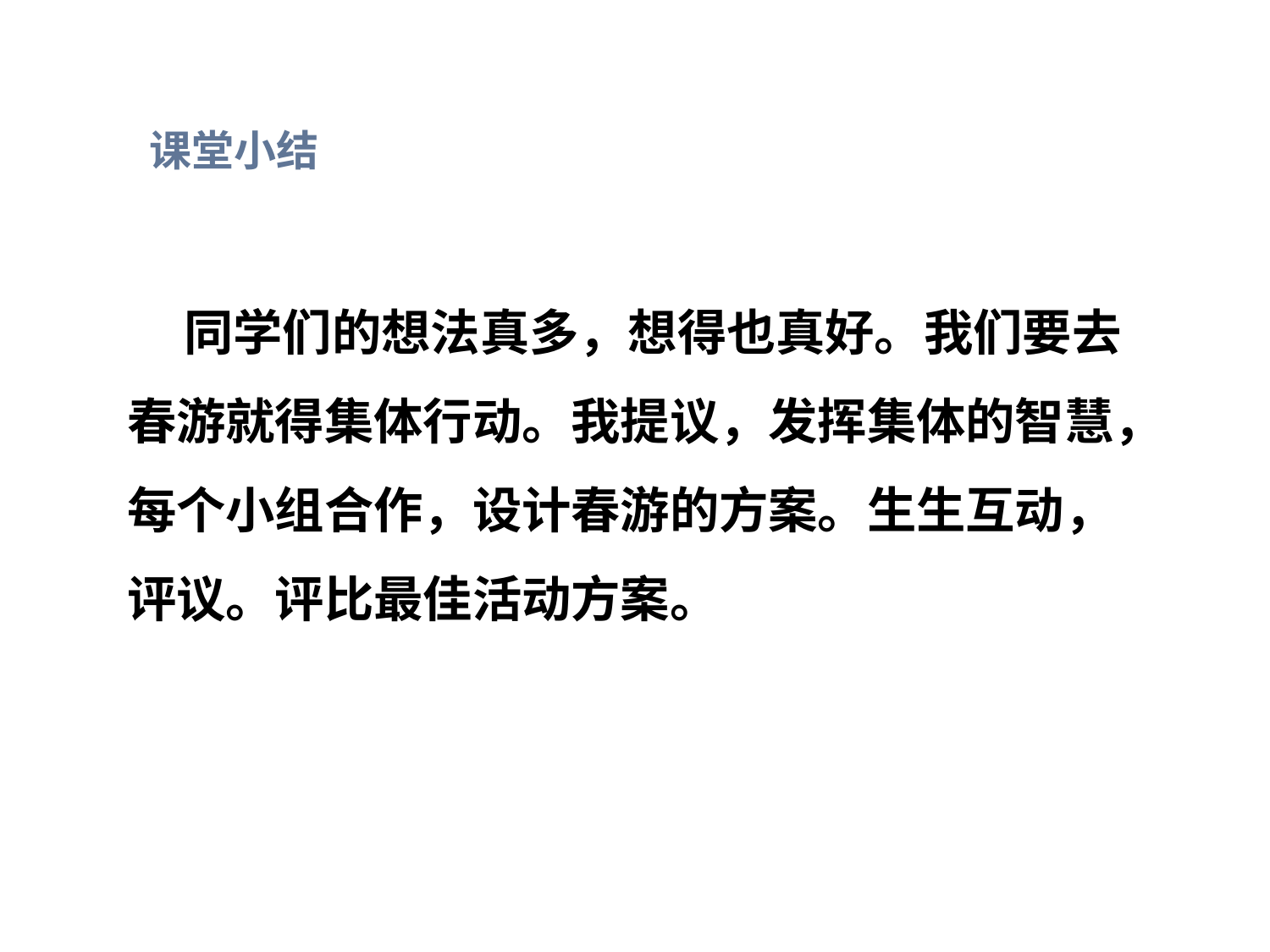

同学们的想法真多，想得也真好。我们要去春游就得集体行动。我提议，发挥集体的智慧，每个小组合作，设计春游的方案。生生互动，评议。评比最佳活动方案。